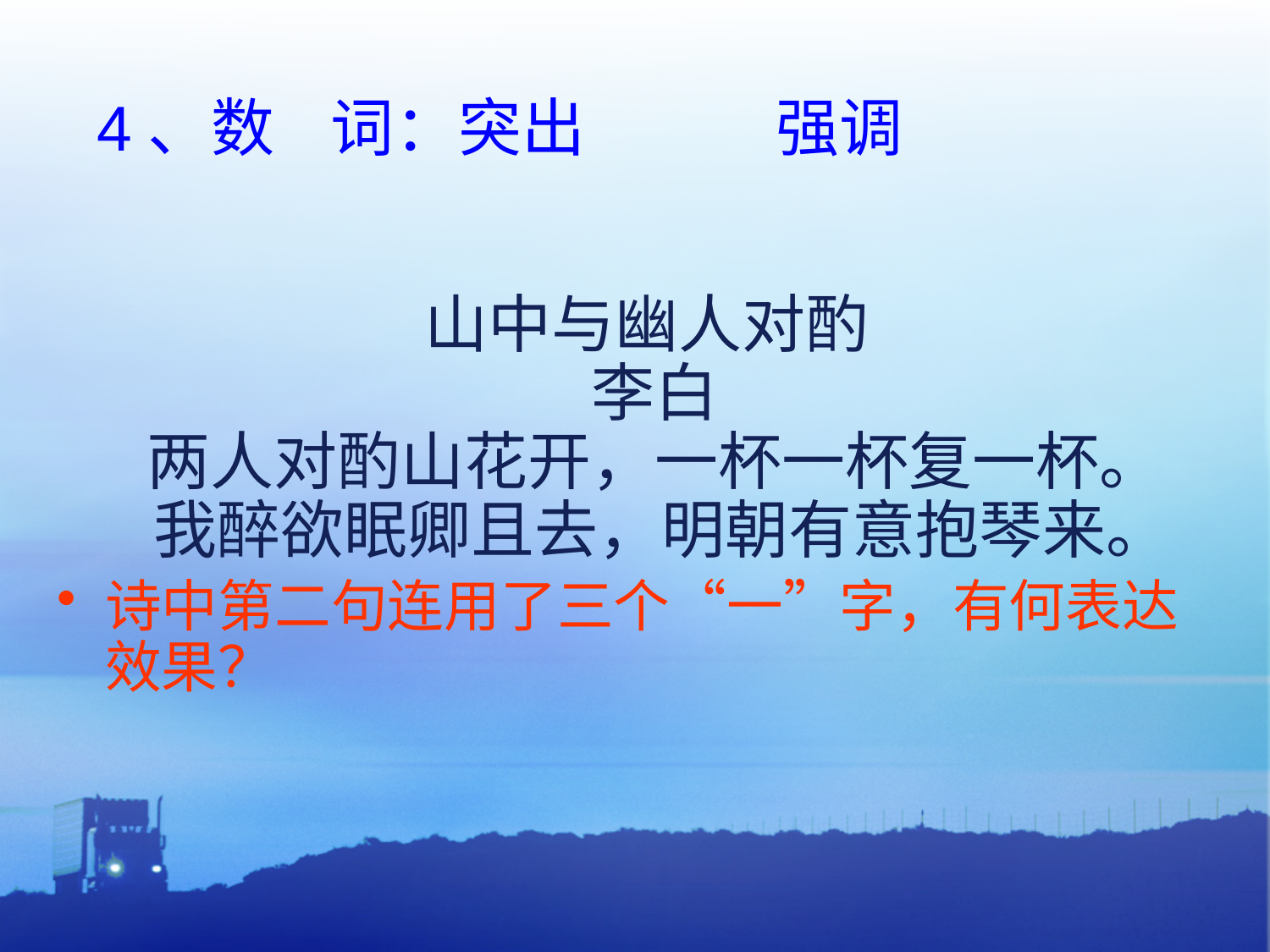

4、数    词：突出　　　强调
　山中与幽人对酌
李白
两人对酌山花开，一杯一杯复一杯。
我醉欲眠卿且去，明朝有意抱琴来。
诗中第二句连用了三个“一”字，有何表达效果？